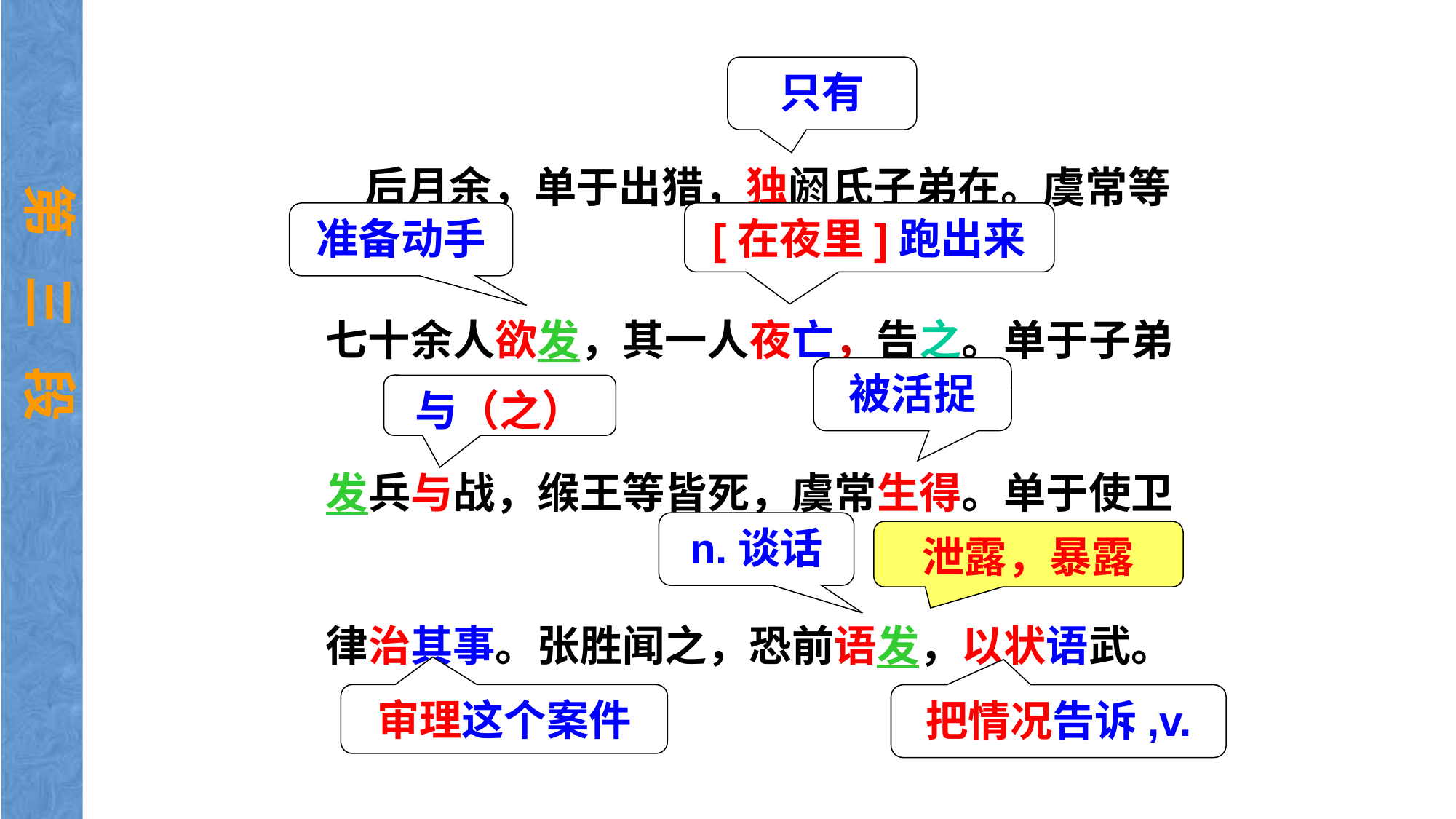

后月余，单于出猎，独阏氏子弟在。虞常等七十余人欲发，其一人夜亡，告之。单于子弟发兵与战，缑王等皆死，虞常生得。单于使卫律治其事。张胜闻之，恐前语发，以状语武。
只有
第   三   段
准备动手
[在夜里]跑出来
被活捉
与（之）
n.谈话
泄露，暴露
审理这个案件
把情况告诉,v.